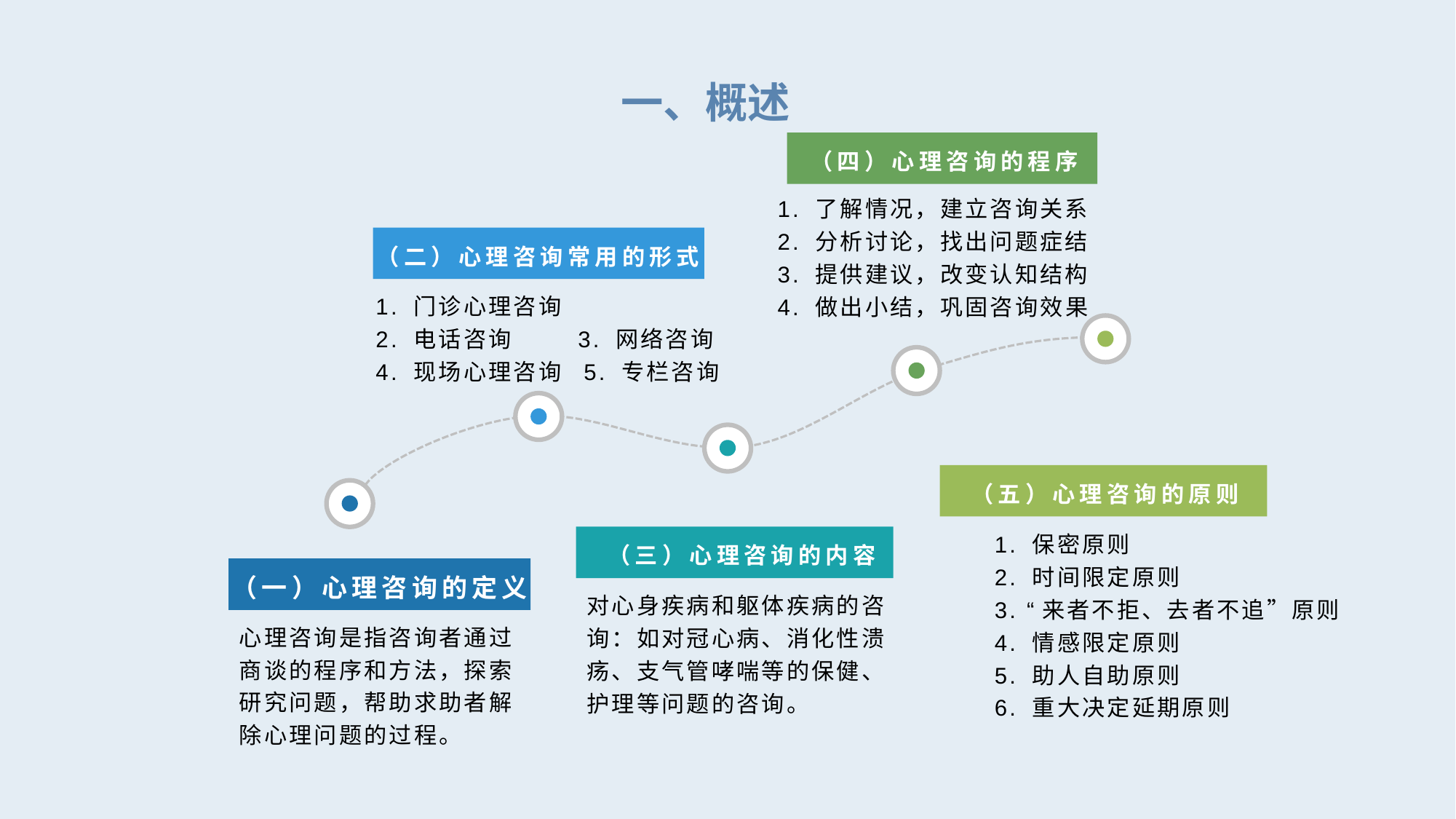

一、概述

（四）心理咨询的程序
1. 了解情况，建立咨询关系
2. 分析讨论，找出问题症结
3. 提供建议，改变认知结构
4. 做出小结，巩固咨询效果
（二）心理咨询常用的形式

1. 门诊心理咨询
2. 电话咨询        3. 网络咨询
4. 现场心理咨询  5. 专栏咨询

（五）心理咨询的原则

1. 保密原则
2. 时间限定原则
3. “来者不拒、去者不追”原则
4. 情感限定原则
5. 助人自助原则
6. 重大决定延期原则

（三）心理咨询的内容
（一）心理咨询的定义

对心身疾病和躯体疾病的咨询：如对冠心病、消化性溃疡、支气管哮喘等的保健、护理等问题的咨询。
心理咨询是指咨询者通过商谈的程序和方法，探索研究问题，帮助求助者解除心理问题的过程。